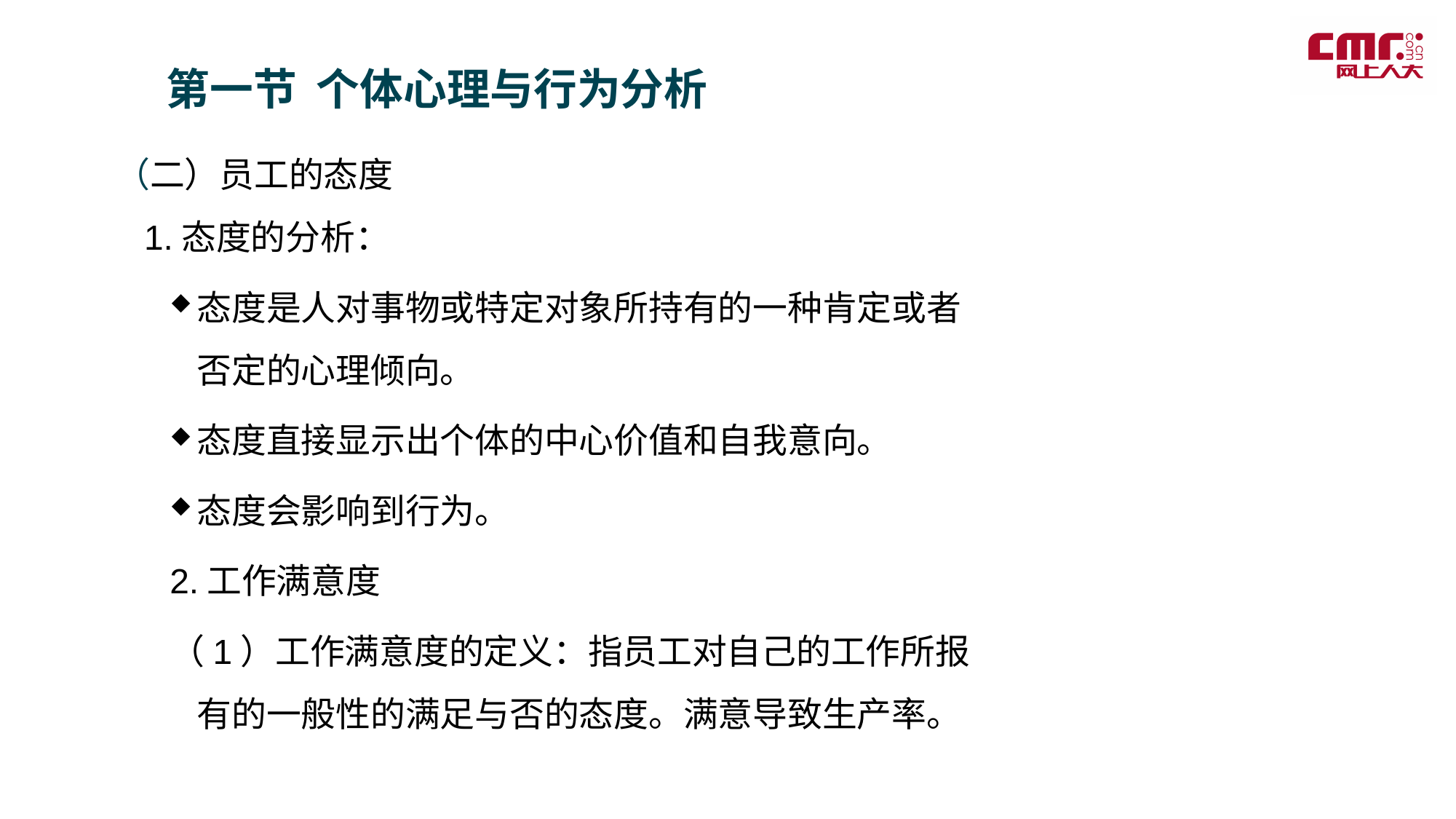

第一节  个体心理与行为分析
（二）员工的态度
   1.态度的分析：
态度是人对事物或特定对象所持有的一种肯定或者否定的心理倾向。
态度直接显示出个体的中心价值和自我意向。
态度会影响到行为。
2.工作满意度
（1）工作满意度的定义：指员工对自己的工作所报有的一般性的满足与否的态度。满意导致生产率。